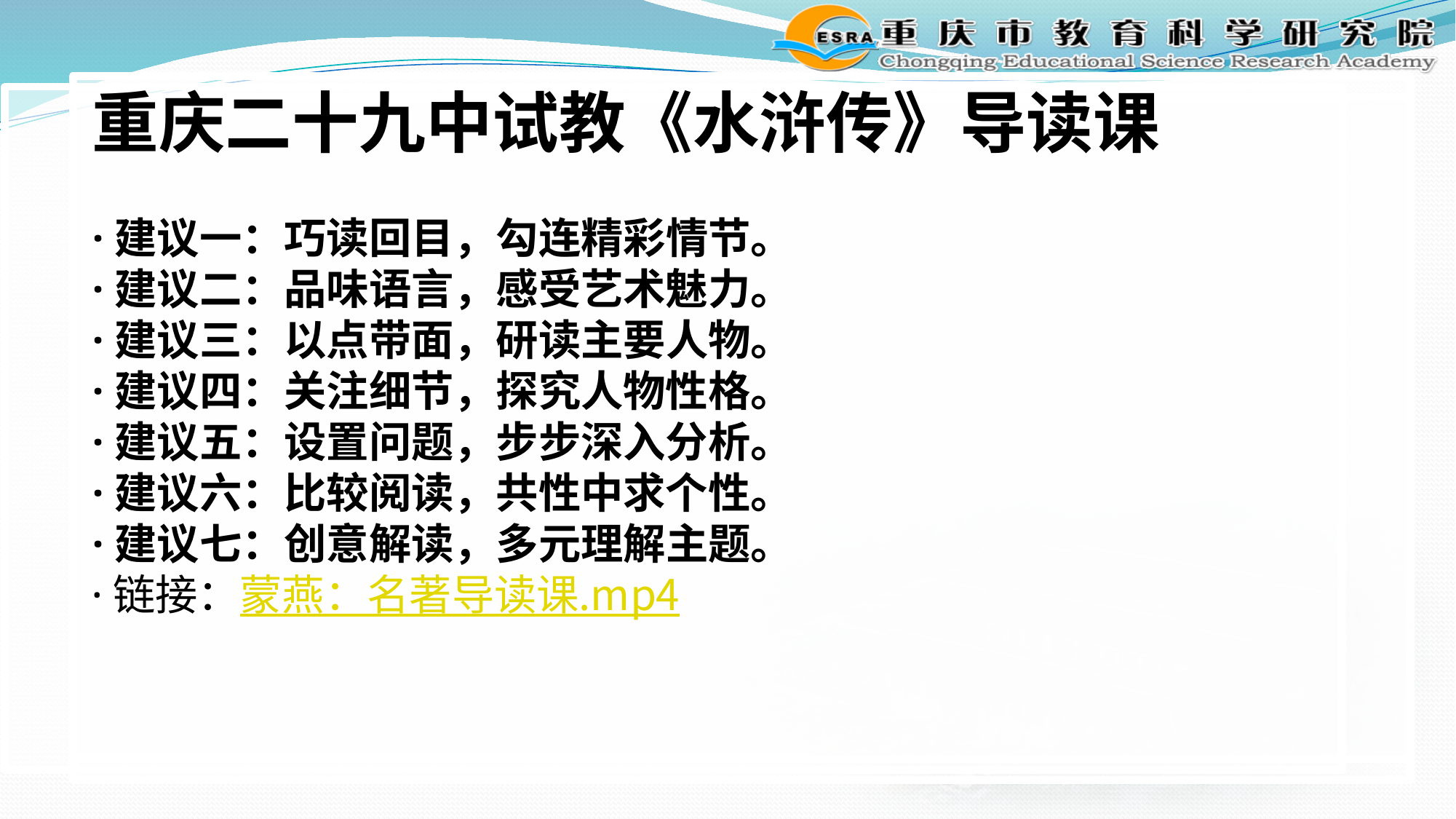

重庆二十九中试教《水浒传》导读课

·建议一：巧读回目，勾连精彩情节。
·建议二：品味语言，感受艺术魅力。
·建议三：以点带面，研读主要人物。
·建议四：关注细节，探究人物性格。
·建议五：设置问题，步步深入分析。
·建议六：比较阅读，共性中求个性。
·建议七：创意解读，多元理解主题。
·链接：蒙燕：名著导读课.mp4